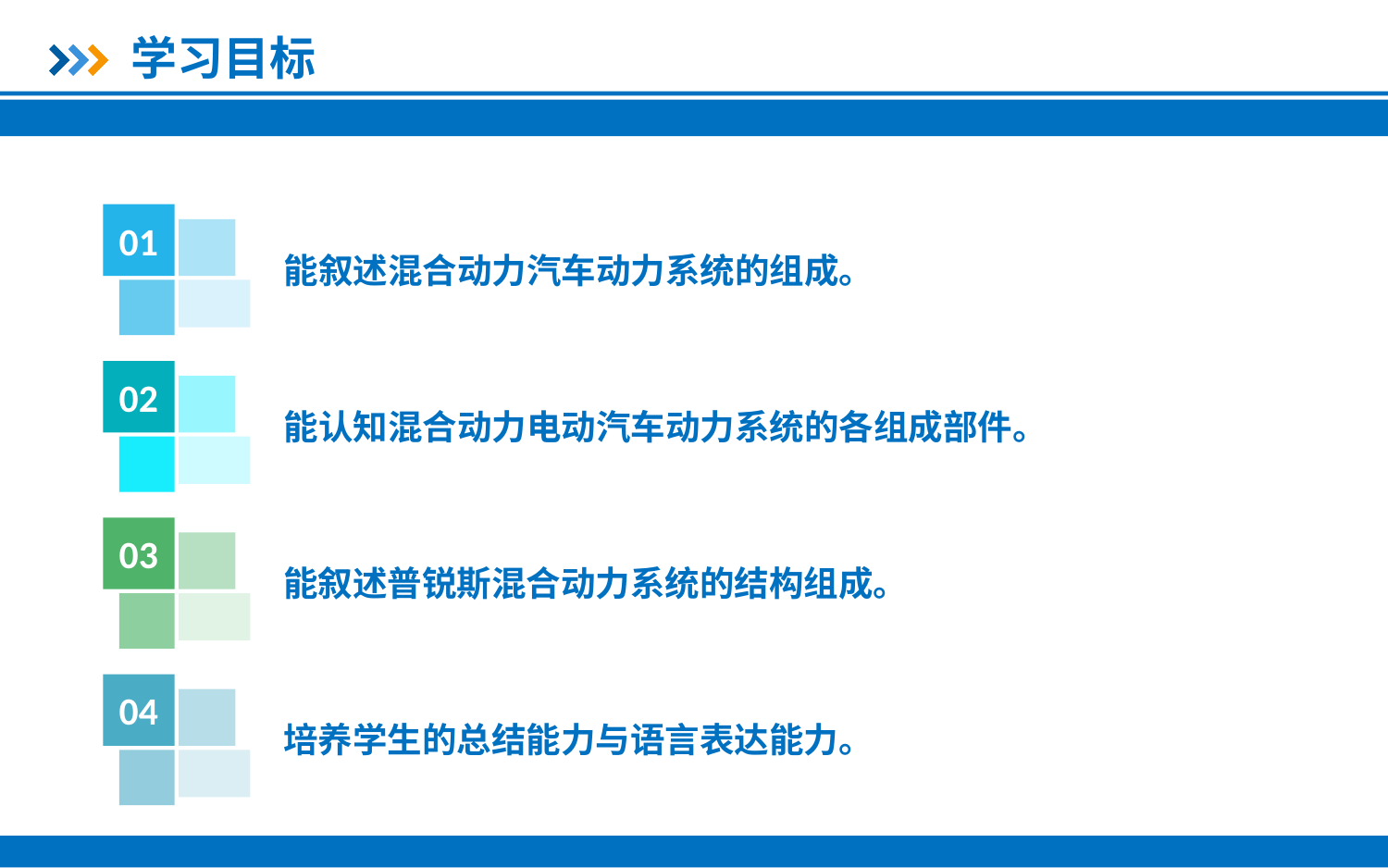

学习目标
01

能叙述混合动力汽车动力系统的组成。
02

能认知混合动力电动汽车动力系统的各组成部件。
03

能叙述普锐斯混合动力系统的结构组成。
04

培养学生的总结能力与语言表达能力。